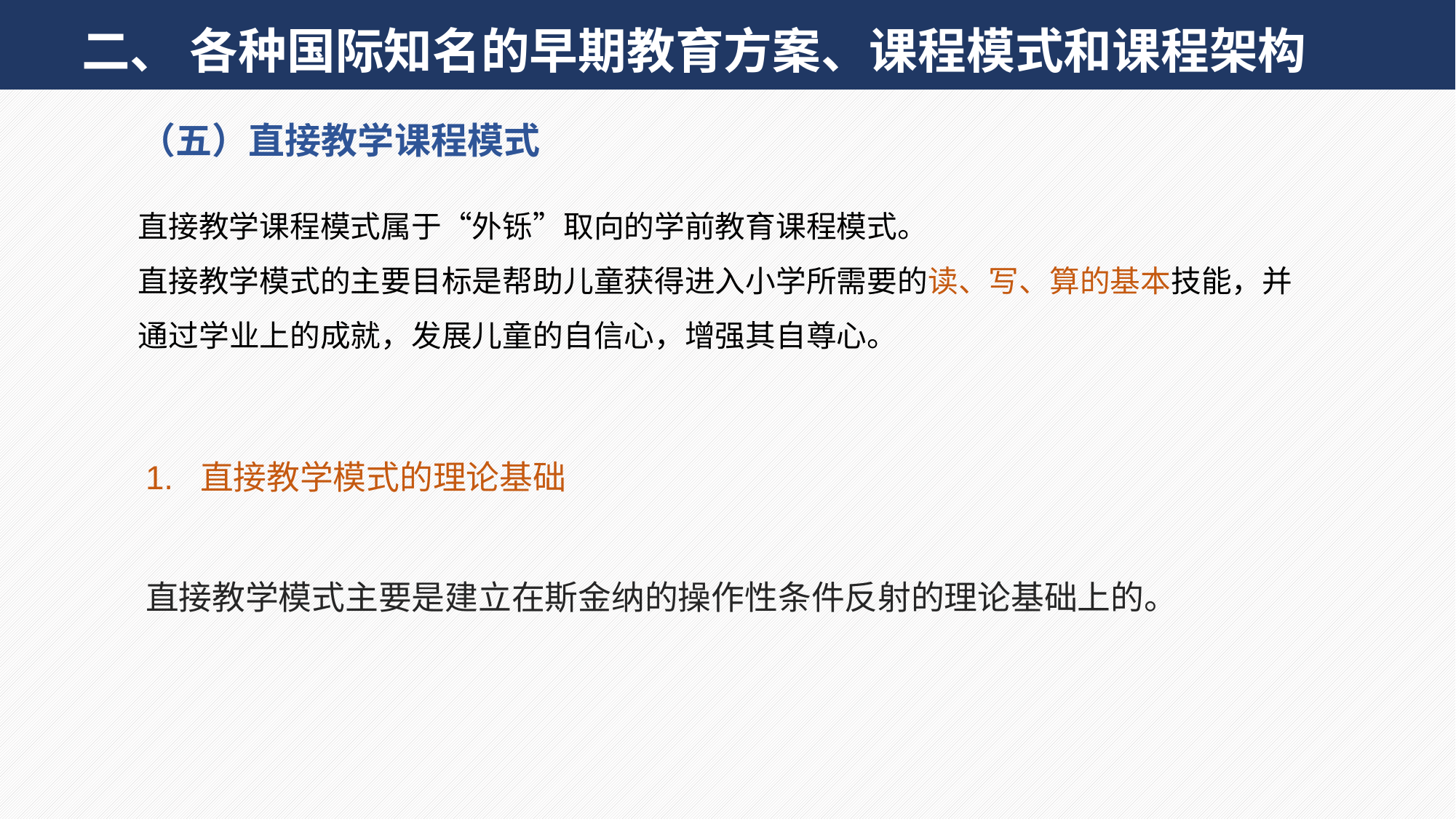

二、 各种国际知名的早期教育方案、课程模式和课程架构
（五）直接教学课程模式
直接教学课程模式属于“外铄”取向的学前教育课程模式。直接教学模式的主要目标是帮助儿童获得进入小学所需要的读、写、算的基本技能，并通过学业上的成就，发展儿童的自信心，增强其自尊心。
直接教学模式的理论基础

直接教学模式主要是建立在斯金纳的操作性条件反射的理论基础上的。